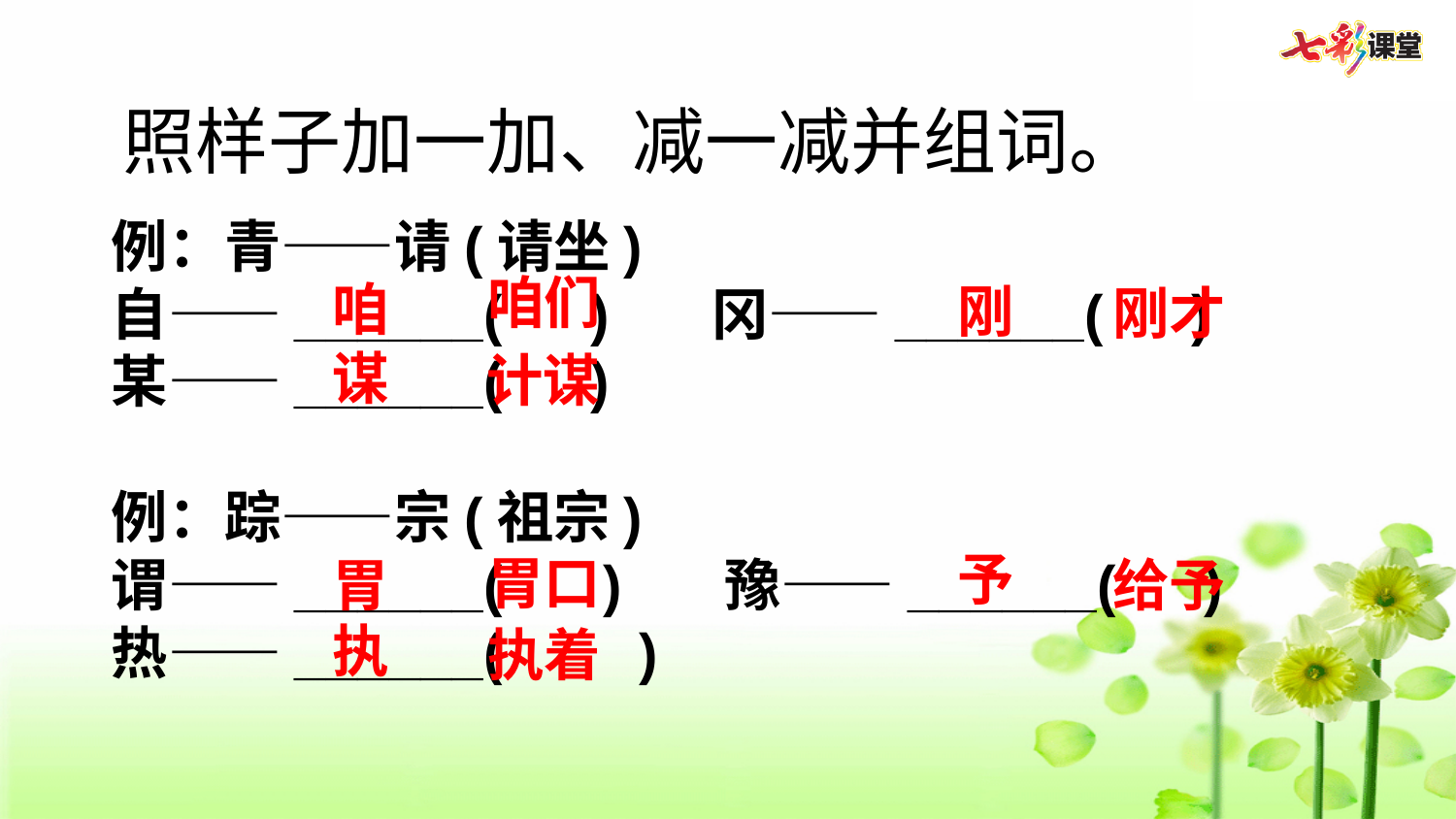

照样子加一加、减一减并组词。
例：青——请(请坐)
自——______(    )    冈——______(    )   某——______(    )

例：踪——宗(祖宗)
谓——______(    )    豫——______(    )  热——______(    )
咱们
咱
刚
刚才
谋
计谋
予
胃口
给予
胃
执
执着